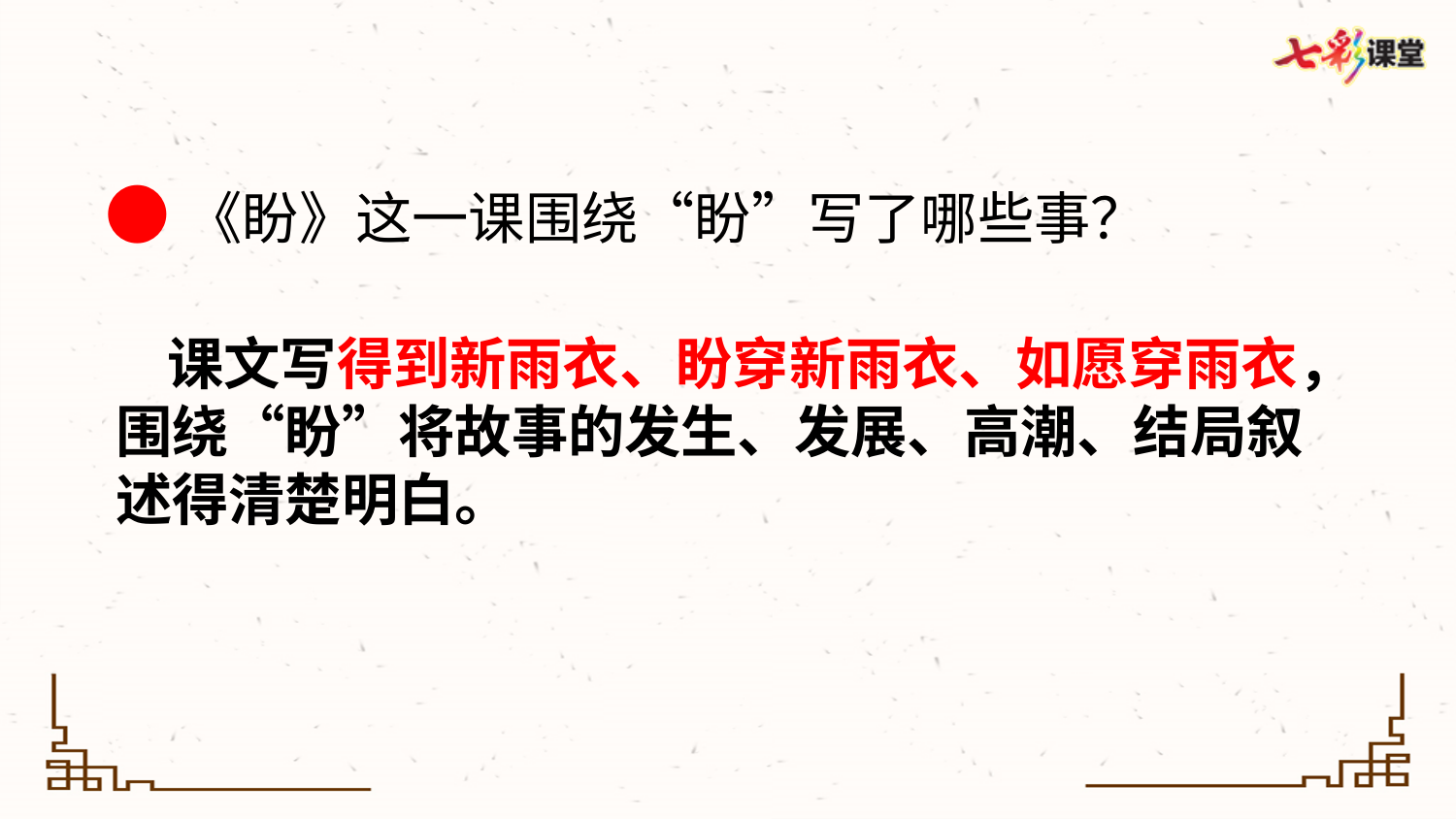

●《盼》这一课围绕“盼”写了哪些事？
   课文写得到新雨衣、盼穿新雨衣、如愿穿雨衣，围绕“盼”将故事的发生、发展、高潮、结局叙述得清楚明白。